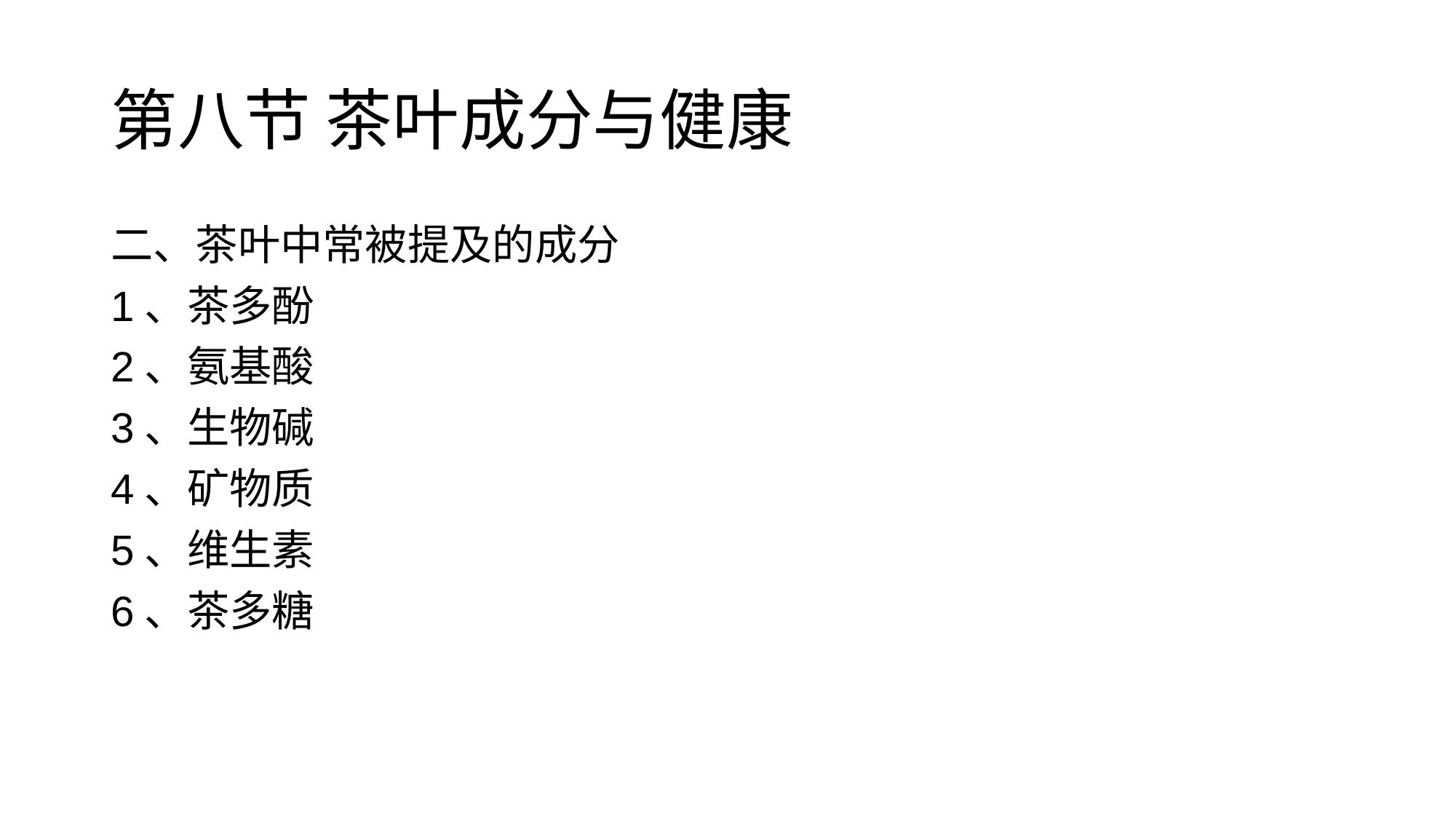

# 第八节 茶叶成分与健康
二、茶叶中常被提及的成分
1、茶多酚
2、氨基酸
3、生物碱
4、矿物质
5、维生素
6、茶多糖